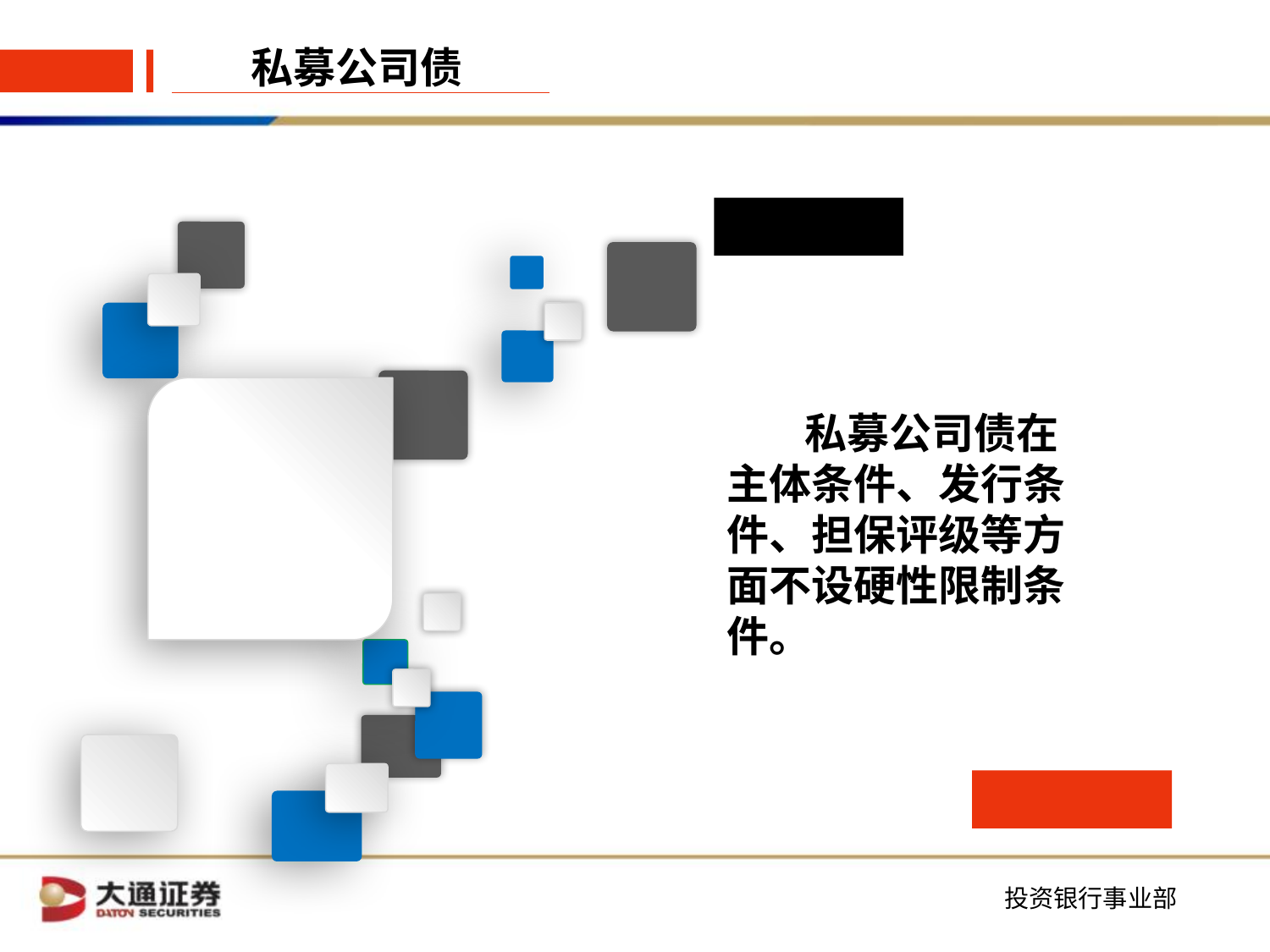

私募公司债

　　  私募公司债在主体条件、发行条件、担保评级等方面不设硬性限制条件。

15